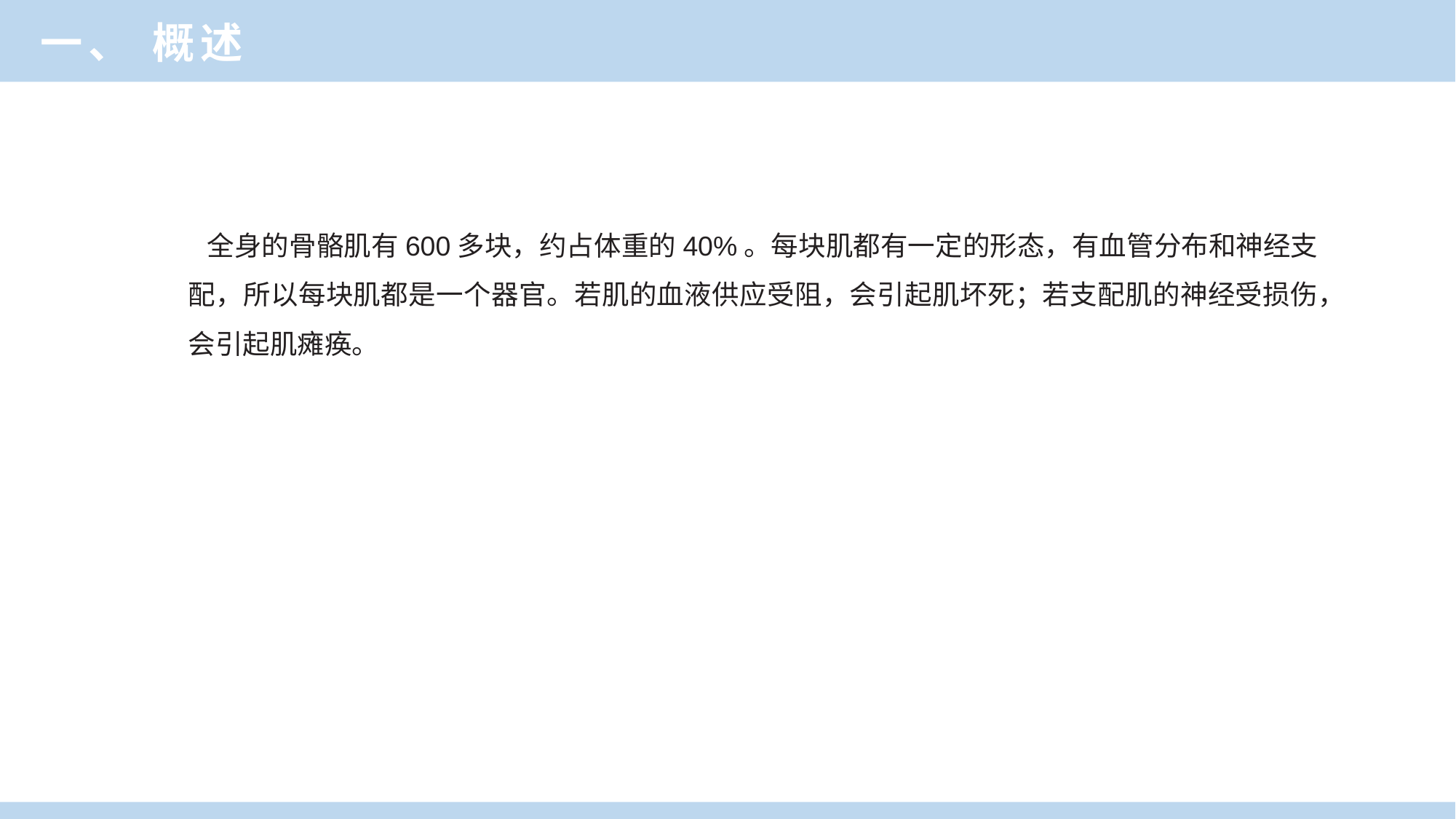

一、 概述

  全身的骨骼肌有600多块，约占体重的40%。每块肌都有一定的形态，有血管分布和神经支配，所以每块肌都是一个器官。若肌的血液供应受阻，会引起肌坏死；若支配肌的神经受损伤，会引起肌瘫痪。